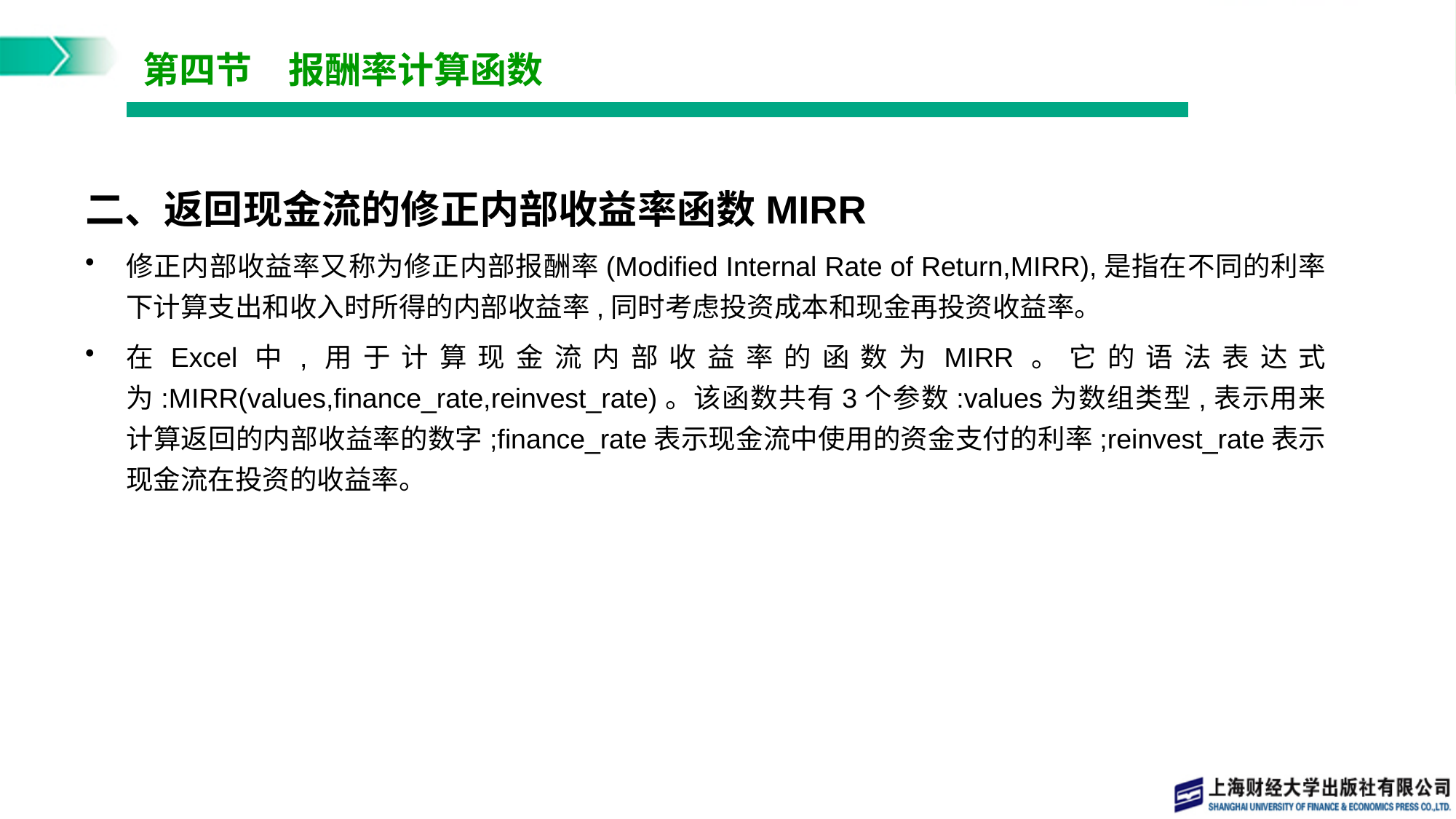

# 第四节　报酬率计算函数
二、返回现金流的修正内部收益率函数MIRR
修正内部收益率又称为修正内部报酬率(Modified Internal Rate of Return,MIRR),是指在不同的利率下计算支出和收入时所得的内部收益率,同时考虑投资成本和现金再投资收益率。
在Excel中,用于计算现金流内部收益率的函数为MIRR。它的语法表达式为:MIRR(values,finance_rate,reinvest_rate)。该函数共有3个参数:values为数组类型,表示用来计算返回的内部收益率的数字;finance_rate表示现金流中使用的资金支付的利率;reinvest_rate表示现金流在投资的收益率。